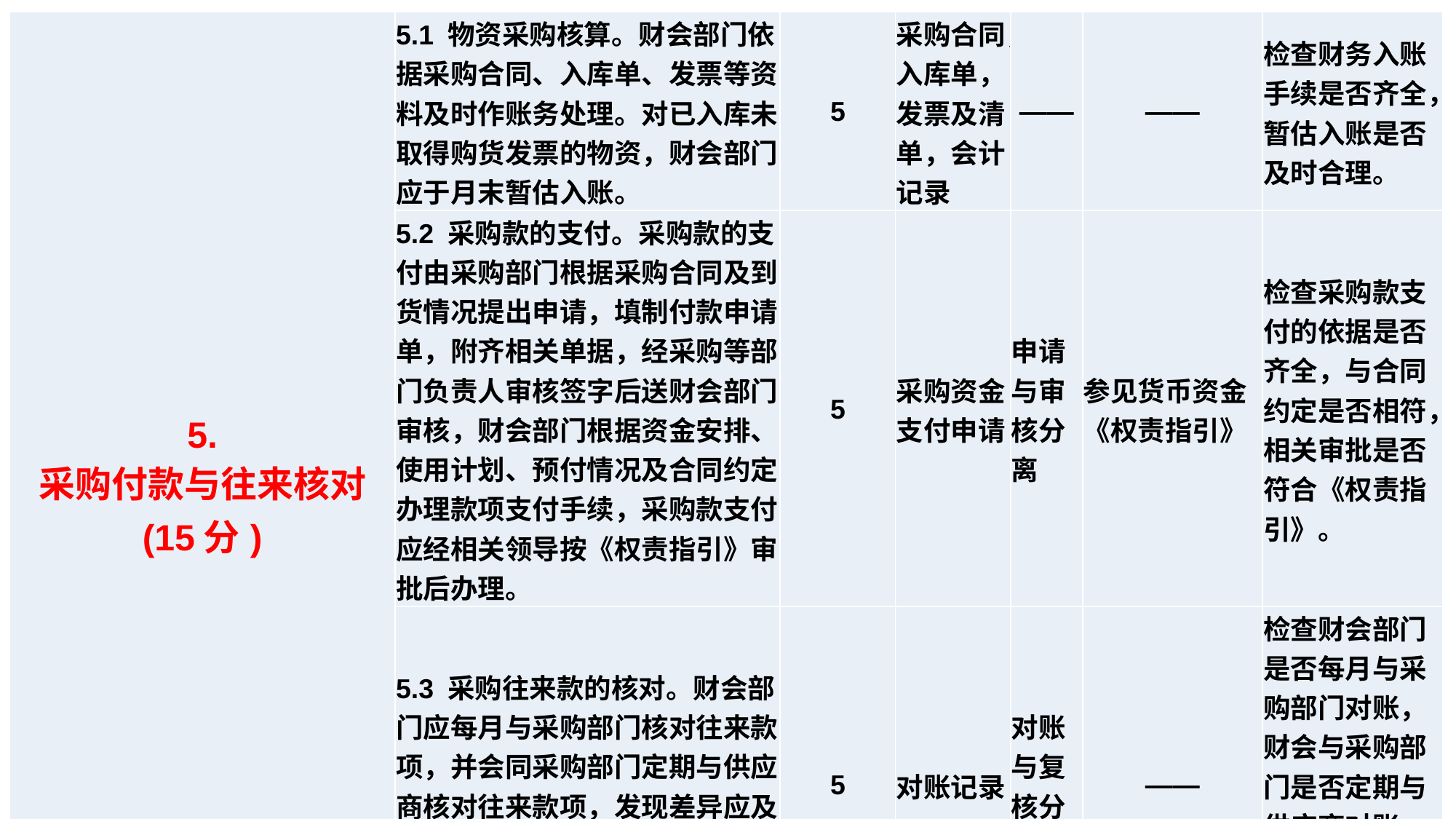

| 5. 采购付款与往来核对 (15分) | 5.1 物资采购核算。财会部门依据采购合同、入库单、发票等资料及时作账务处理。对已入库未取得购货发票的物资，财会部门应于月末暂估入账。 | 5 | 采购合同，入库单，发票及清单，会计记录 | —— | —— | 检查财务入账手续是否齐全，暂估入账是否及时合理。 |
| --- | --- | --- | --- | --- | --- | --- |
|  | 5.2 采购款的支付。采购款的支付由采购部门根据采购合同及到货情况提出申请，填制付款申请单，附齐相关单据，经采购等部门负责人审核签字后送财会部门审核，财会部门根据资金安排、使用计划、预付情况及合同约定办理款项支付手续，采购款支付应经相关领导按《权责指引》审批后办理。 | 5 | 采购资金支付申请 | 申请与审核分离 | 参见货币资金《权责指引》 | 检查采购款支付的依据是否齐全，与合同约定是否相符，相关审批是否符合《权责指引》。 |
|  | 5.3 采购往来款的核对。财会部门应每月与采购部门核对往来款项，并会同采购部门定期与供应商核对往来款项，发现差异应及时查明原因纠正，重大问题应向有关领导报告。 | 5 | 对账记录 | 对账与复核分离 | —— | 检查财会部门是否每月与采购部门对账，财会与采购部门是否定期与供应商对账，有无对账记录，重大问题是否报告。 |